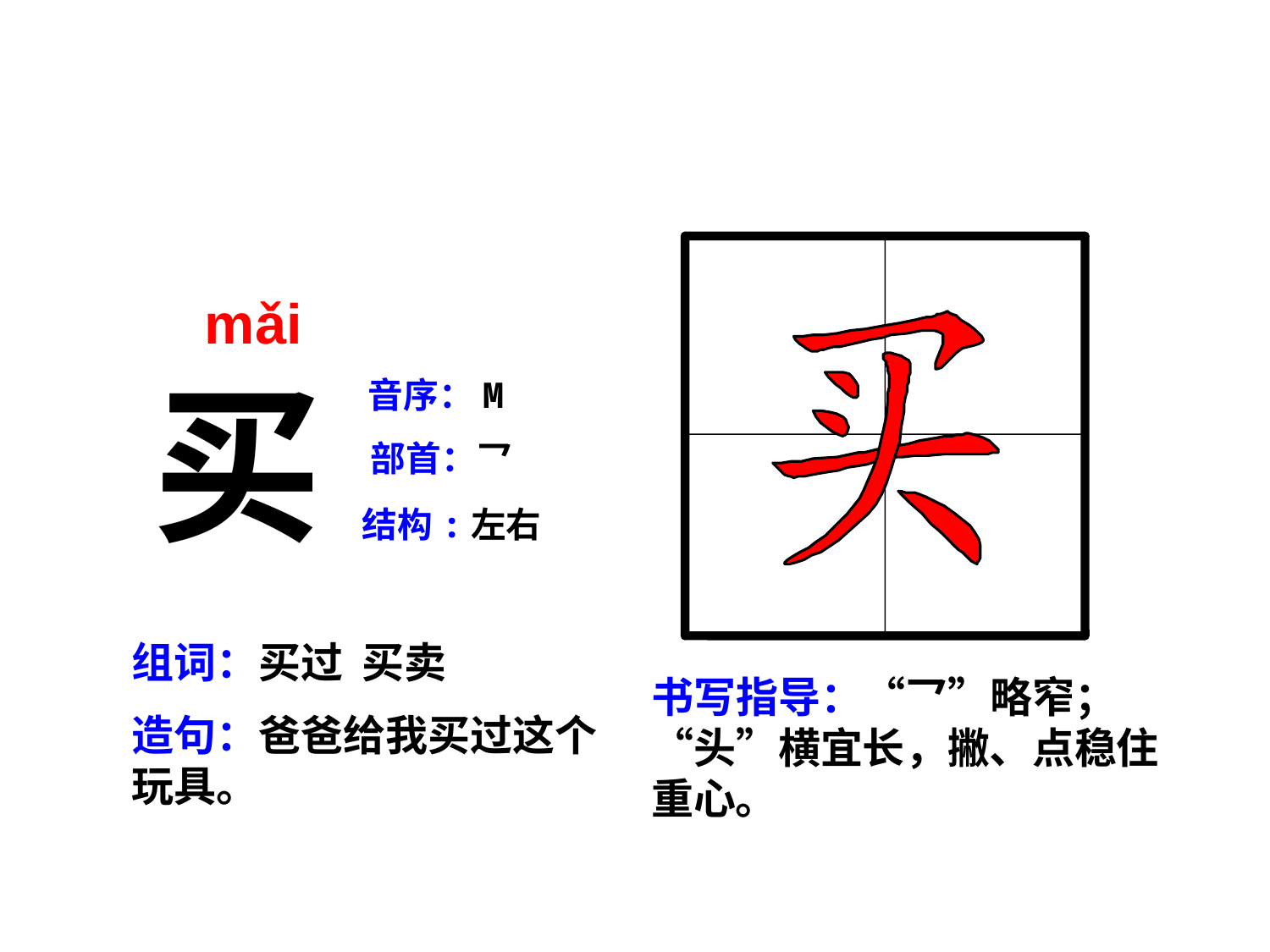

mǎi

买
音序：M

部首：乛

结构:左右
组词：买过  买卖
书写指导：“乛”略窄；“头”横宜长，撇、点稳住重心。
造句：爸爸给我买过这个玩具。